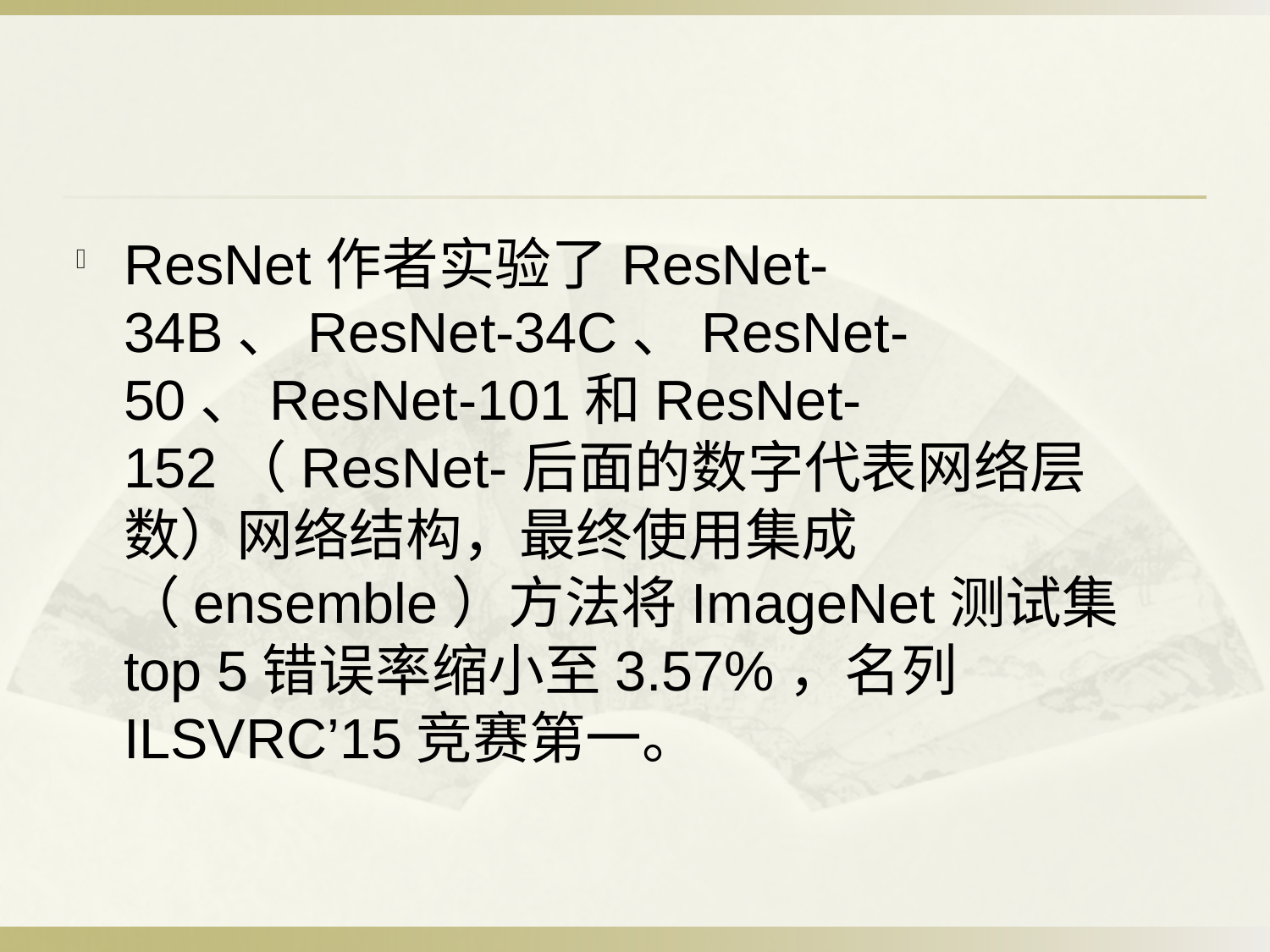

#
ResNet作者实验了ResNet-34B、ResNet-34C、ResNet-50、ResNet-101和ResNet-152（ResNet-后面的数字代表网络层数）网络结构，最终使用集成（ensemble）方法将ImageNet测试集top 5错误率缩小至3.57%，名列 ILSVRC’15竞赛第一。